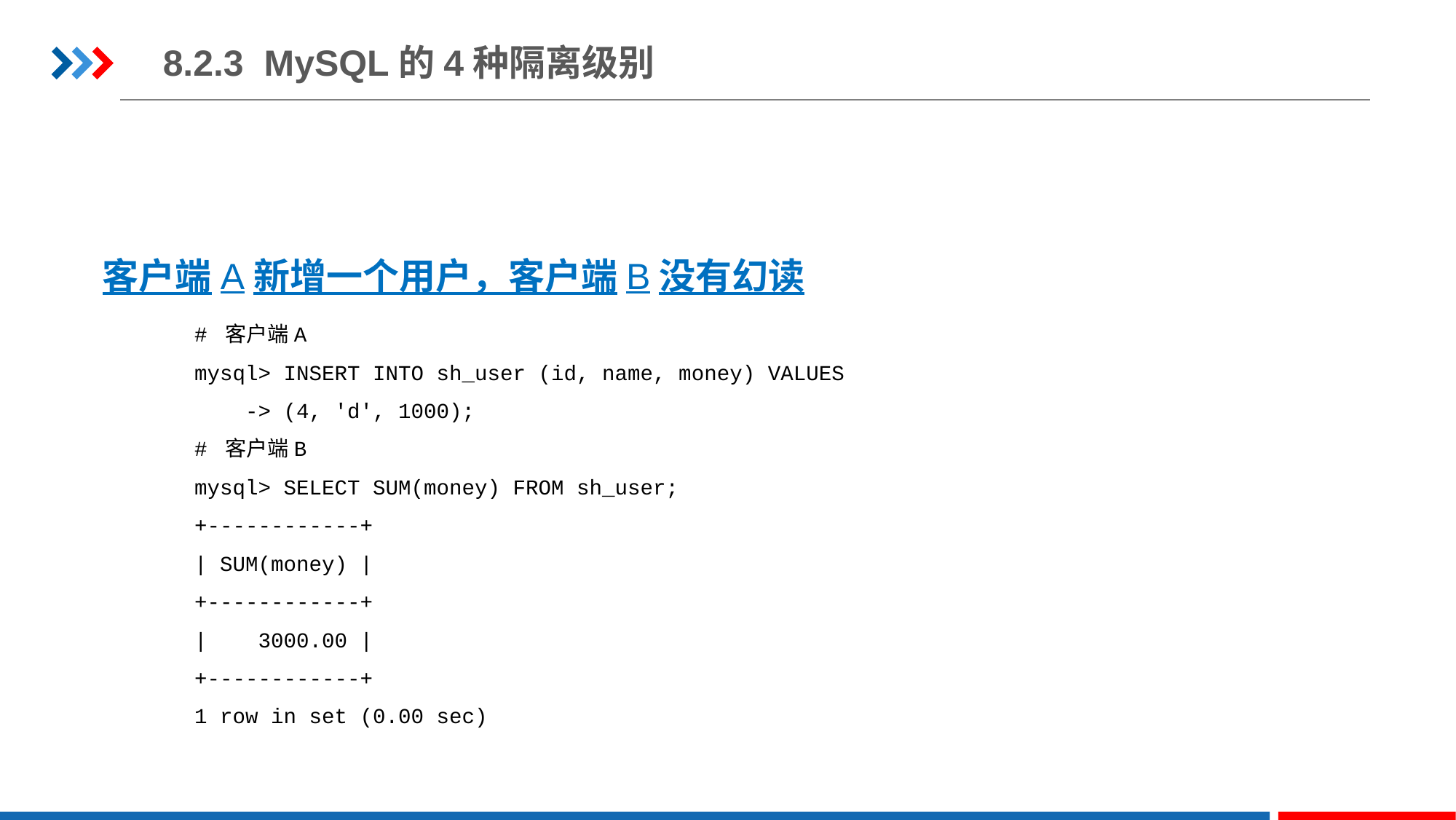

8.2.3  MySQL的4种隔离级别
客户端A新增一个用户，客户端B没有幻读
# 客户端A
mysql> INSERT INTO sh_user (id, name, money) VALUES
    -> (4, 'd', 1000);
# 客户端B
mysql> SELECT SUM(money) FROM sh_user;
+------------+
| SUM(money) |
+------------+
|    3000.00 |
+------------+
1 row in set (0.00 sec)